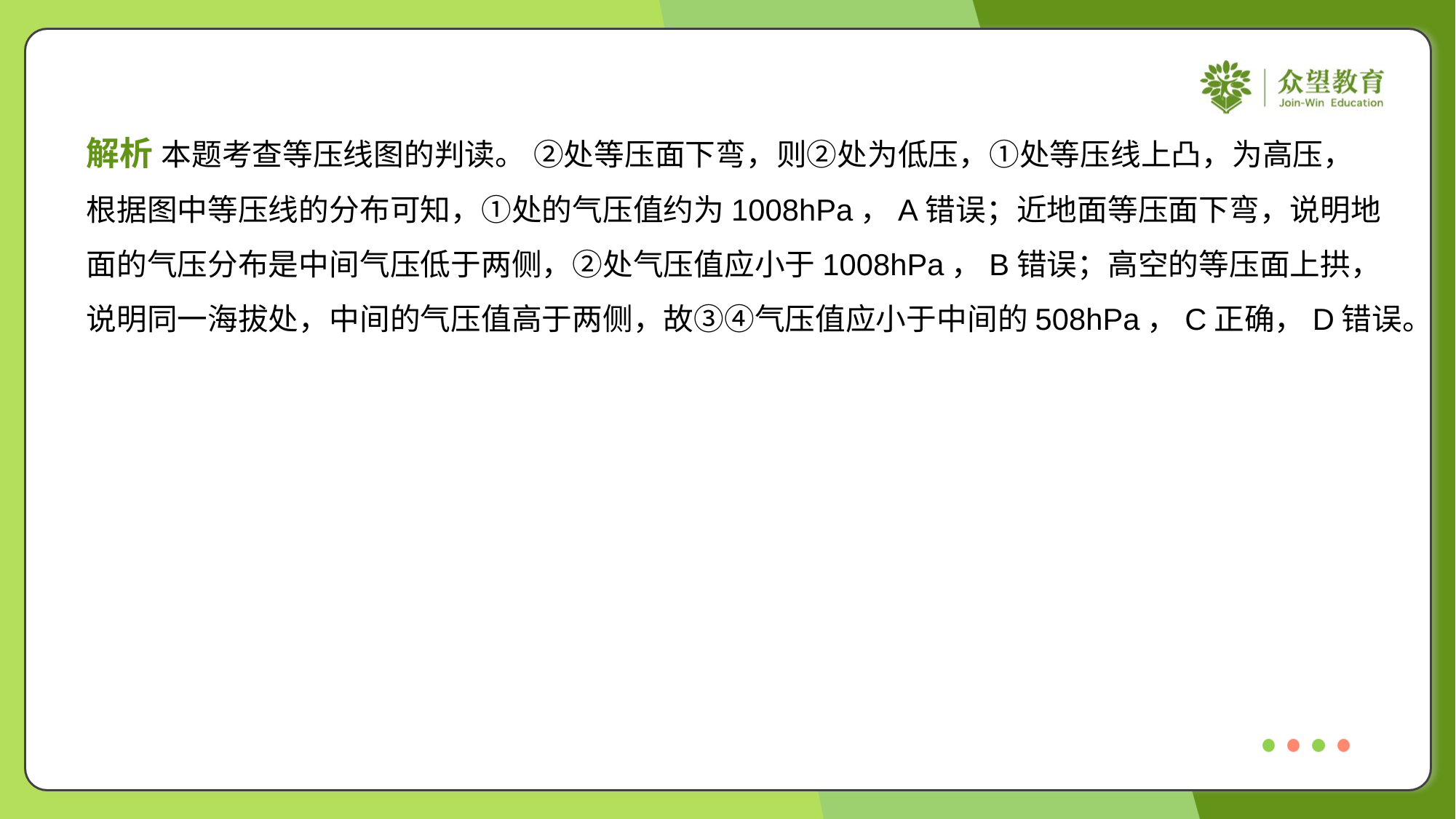

解析 本题考查等压线图的判读。 ②处等压面下弯，则②处为低压，①处等压线上凸，为高压，
根据图中等压线的分布可知，①处的气压值约为1008hPa，A错误；近地面等压面下弯，说明地
面的气压分布是中间气压低于两侧，②处气压值应小于1008hPa，B错误；高空的等压面上拱，
说明同一海拔处，中间的气压值高于两侧，故③④气压值应小于中间的508hPa，C正确，D错误。